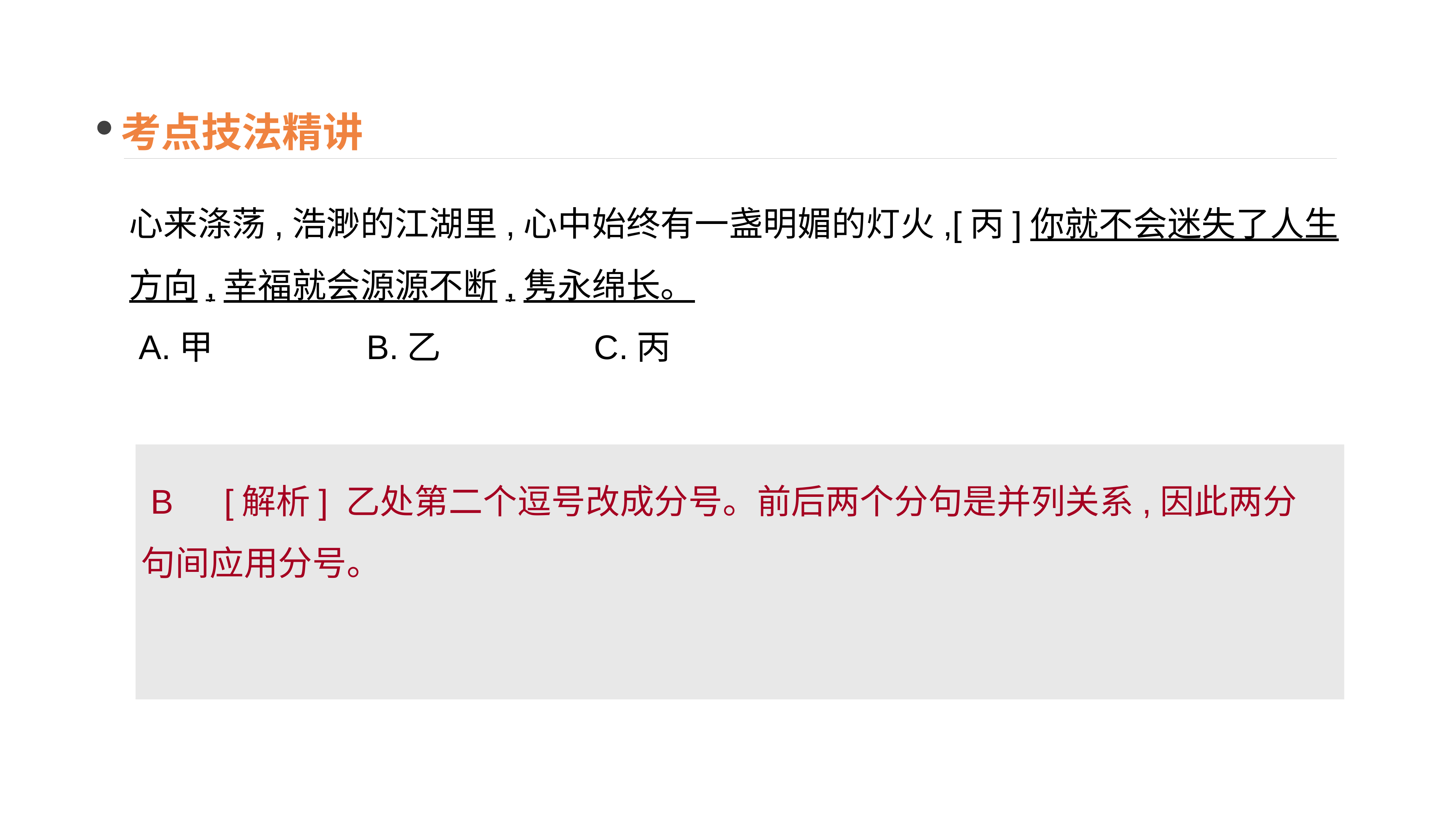

考点技法精讲

心来涤荡,浩渺的江湖里,心中始终有一盏明媚的灯火,[丙]你就不会迷失了人生方向,幸福就会源源不断,隽永绵长。
 A.甲 　　　　B.乙 　　　　C.丙

 B　[解析] 乙处第二个逗号改成分号。前后两个分句是并列关系,因此两分句间应用分号。